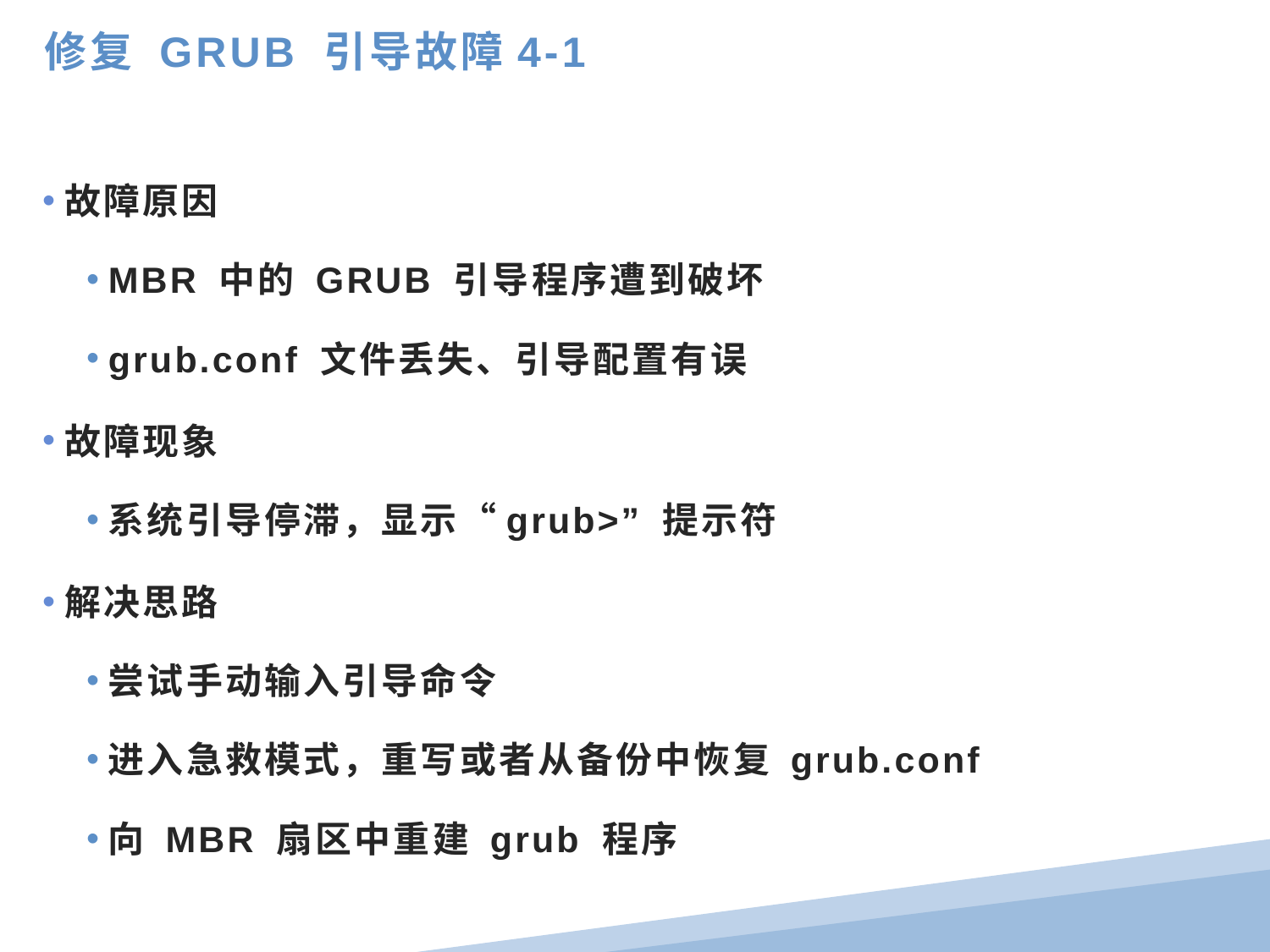

修复 GRUB 引导故障4-1
故障原因
MBR 中的 GRUB 引导程序遭到破坏
grub.conf 文件丢失、引导配置有误
故障现象
系统引导停滞，显示“grub>” 提示符
解决思路
尝试手动输入引导命令
进入急救模式，重写或者从备份中恢复 grub.conf
向 MBR 扇区中重建 grub 程序